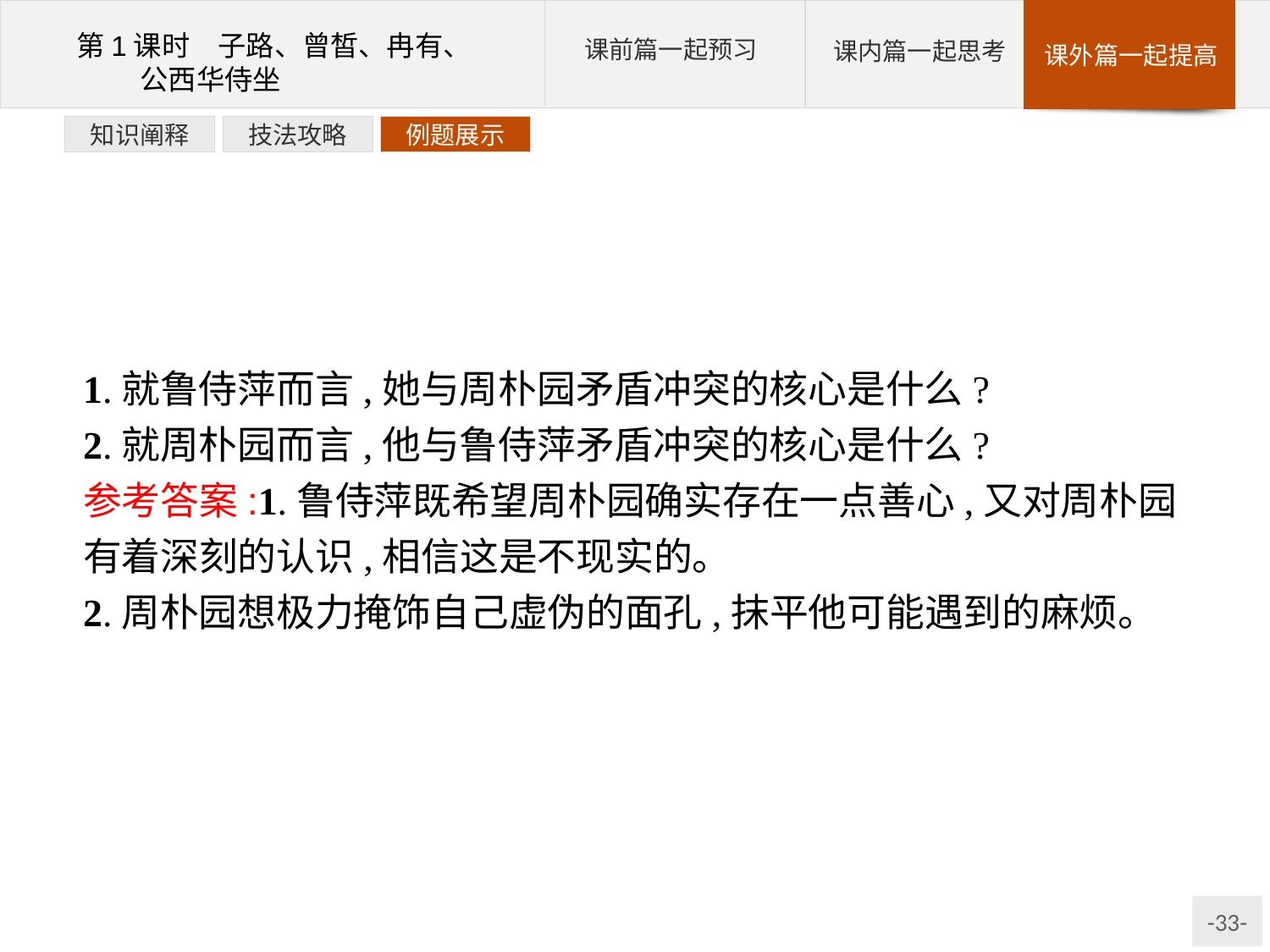

例题展示
技法攻略
知识阐释
1.就鲁侍萍而言,她与周朴园矛盾冲突的核心是什么?
2.就周朴园而言,他与鲁侍萍矛盾冲突的核心是什么?
参考答案:1.鲁侍萍既希望周朴园确实存在一点善心,又对周朴园有着深刻的认识,相信这是不现实的。
2.周朴园想极力掩饰自己虚伪的面孔,抹平他可能遇到的麻烦。